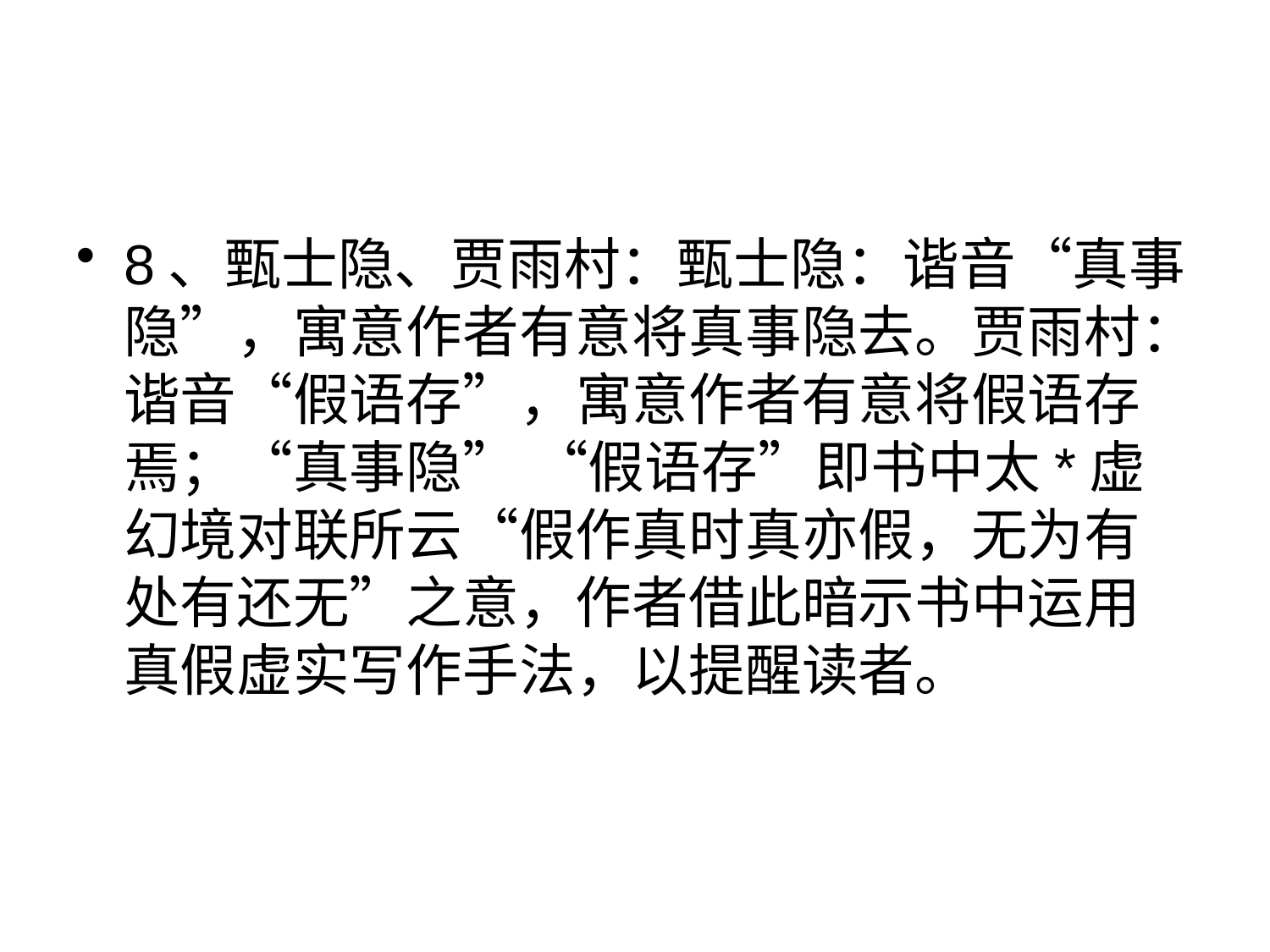

#
8、甄士隐、贾雨村：甄士隐：谐音“真事隐”，寓意作者有意将真事隐去。贾雨村：谐音“假语存”，寓意作者有意将假语存焉；“真事隐” “假语存”即书中太*虚幻境对联所云“假作真时真亦假，无为有处有还无”之意，作者借此暗示书中运用真假虚实写作手法，以提醒读者。